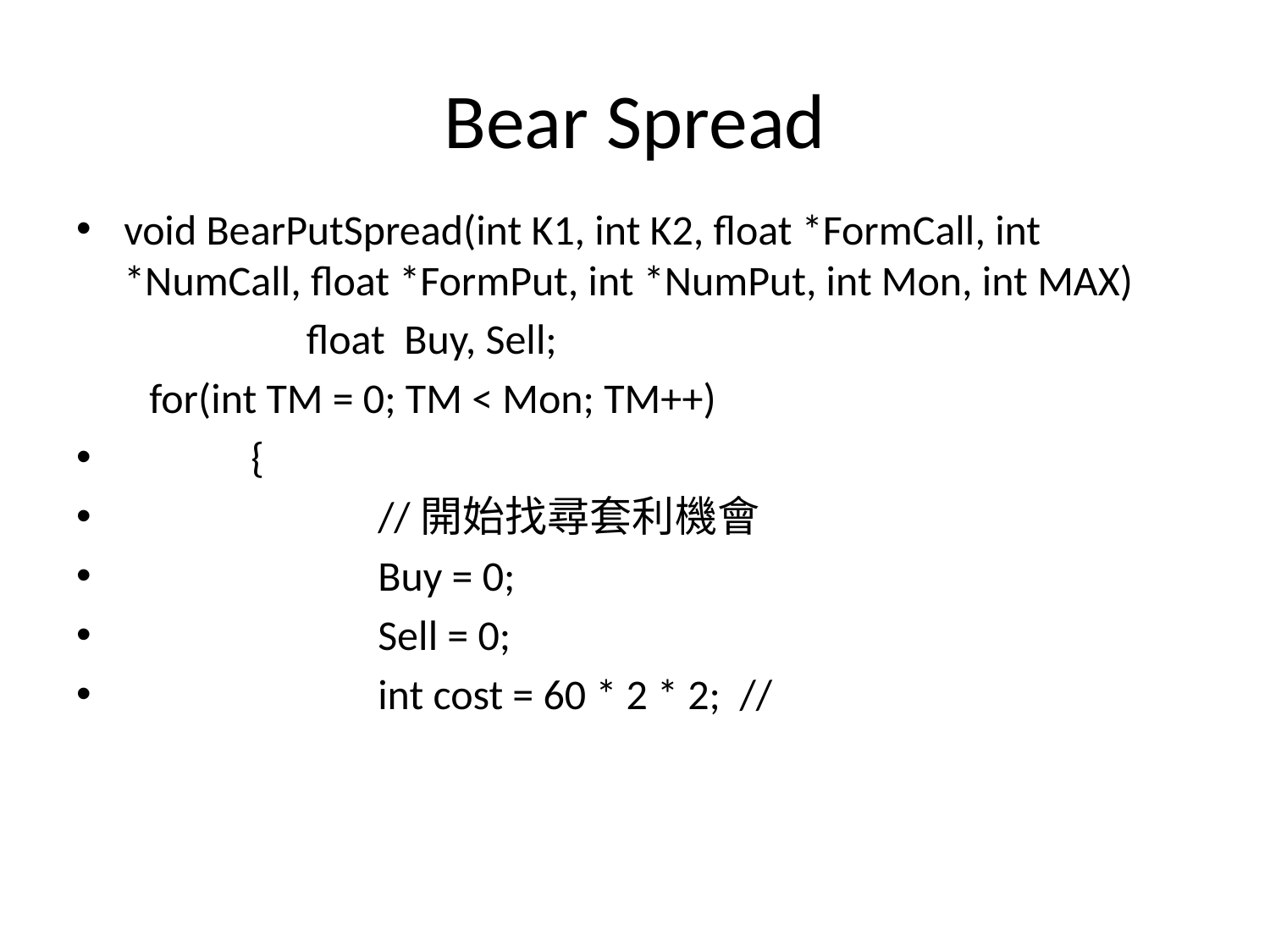

# Bear Spread
void BearPutSpread(int K1, int K2, float *FormCall, int *NumCall, float *FormPut, int *NumPut, int Mon, int MAX)
		float  Buy, Sell;
 for(int TM = 0; TM < Mon; TM++)
	{
		//開始找尋套利機會
		Buy = 0;
		Sell = 0;
		int cost = 60 * 2 * 2;  //